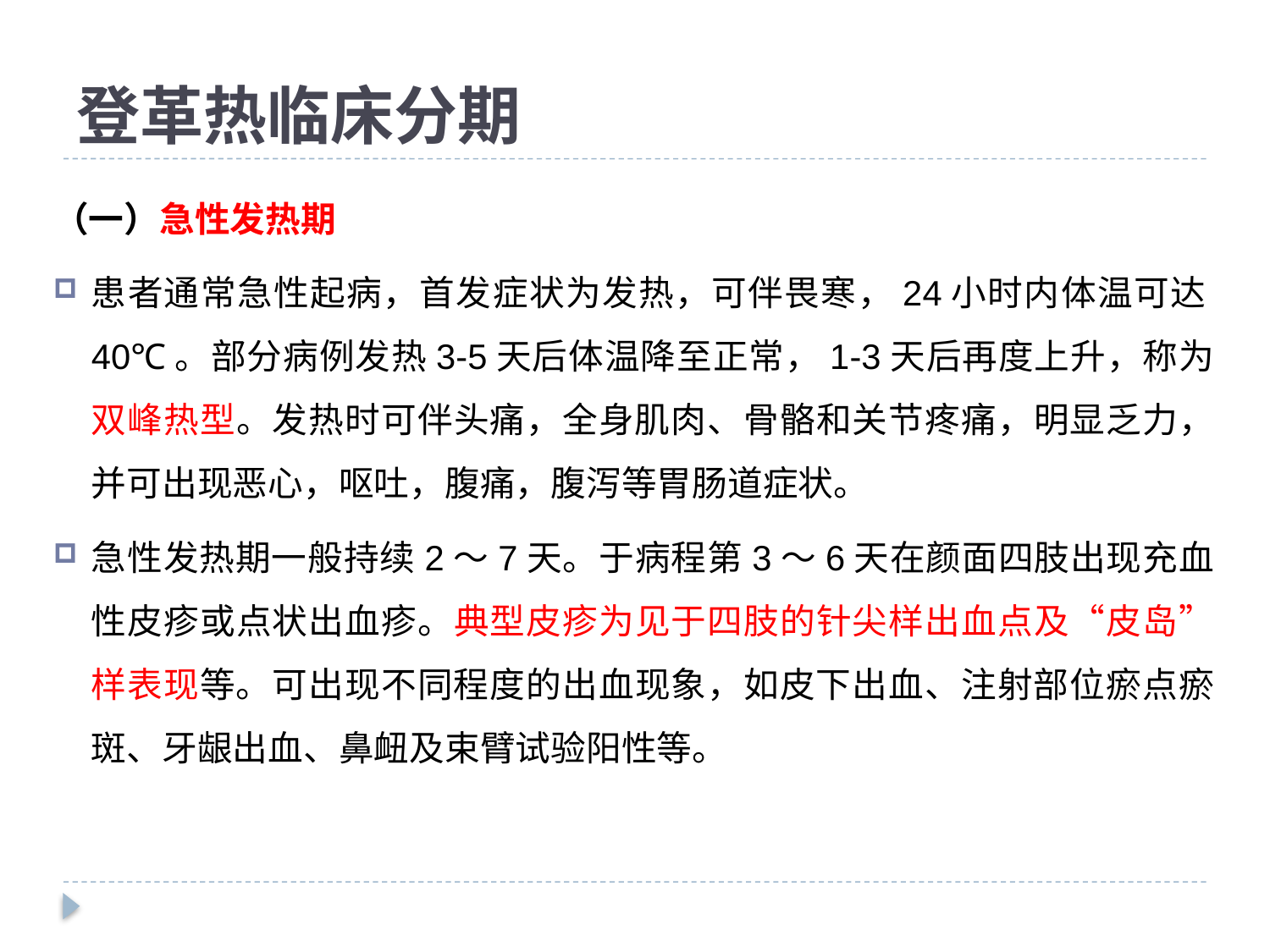

# 登革热临床分期
（一）急性发热期
患者通常急性起病，首发症状为发热，可伴畏寒，24小时内体温可达40℃。部分病例发热3-5天后体温降至正常，1-3天后再度上升，称为双峰热型。发热时可伴头痛，全身肌肉、骨骼和关节疼痛，明显乏力，并可出现恶心，呕吐，腹痛，腹泻等胃肠道症状。
急性发热期一般持续2～7天。于病程第3～6天在颜面四肢出现充血性皮疹或点状出血疹。典型皮疹为见于四肢的针尖样出血点及“皮岛”样表现等。可出现不同程度的出血现象，如皮下出血、注射部位瘀点瘀斑、牙龈出血、鼻衄及束臂试验阳性等。